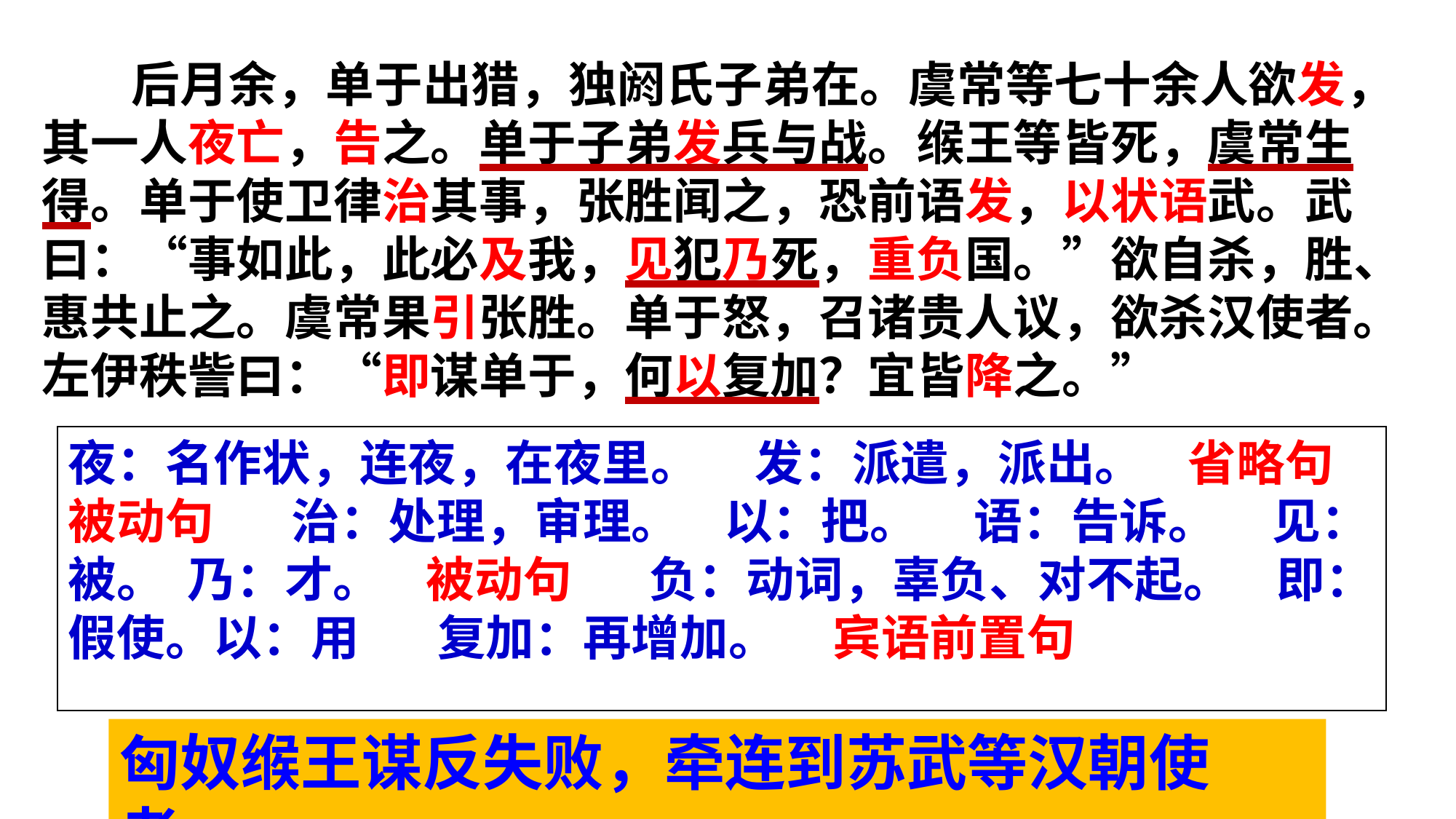

后月余，单于出猎，独阏氏子弟在。虞常等七十余人欲发，其一人夜亡，告之。单于子弟发兵与战。缑王等皆死，虞常生得。单于使卫律治其事，张胜闻之，恐前语发，以状语武。武曰：“事如此，此必及我，见犯乃死，重负国。”欲自杀，胜、惠共止之。虞常果引张胜。单于怒，召诸贵人议，欲杀汉使者。左伊秩訾曰：“即谋单于，何以复加？宜皆降之。”
夜：名作状，连夜，在夜里。     发：派遣，派出。    省略句    被动句       治：处理，审理。    以：把。     语：告诉。     见：被。  乃：才。    被动句       负：动词，辜负、对不起。    即：假使。以：用       复加：再增加。     宾语前置句
匈奴缑王谋反失败，牵连到苏武等汉朝使者。